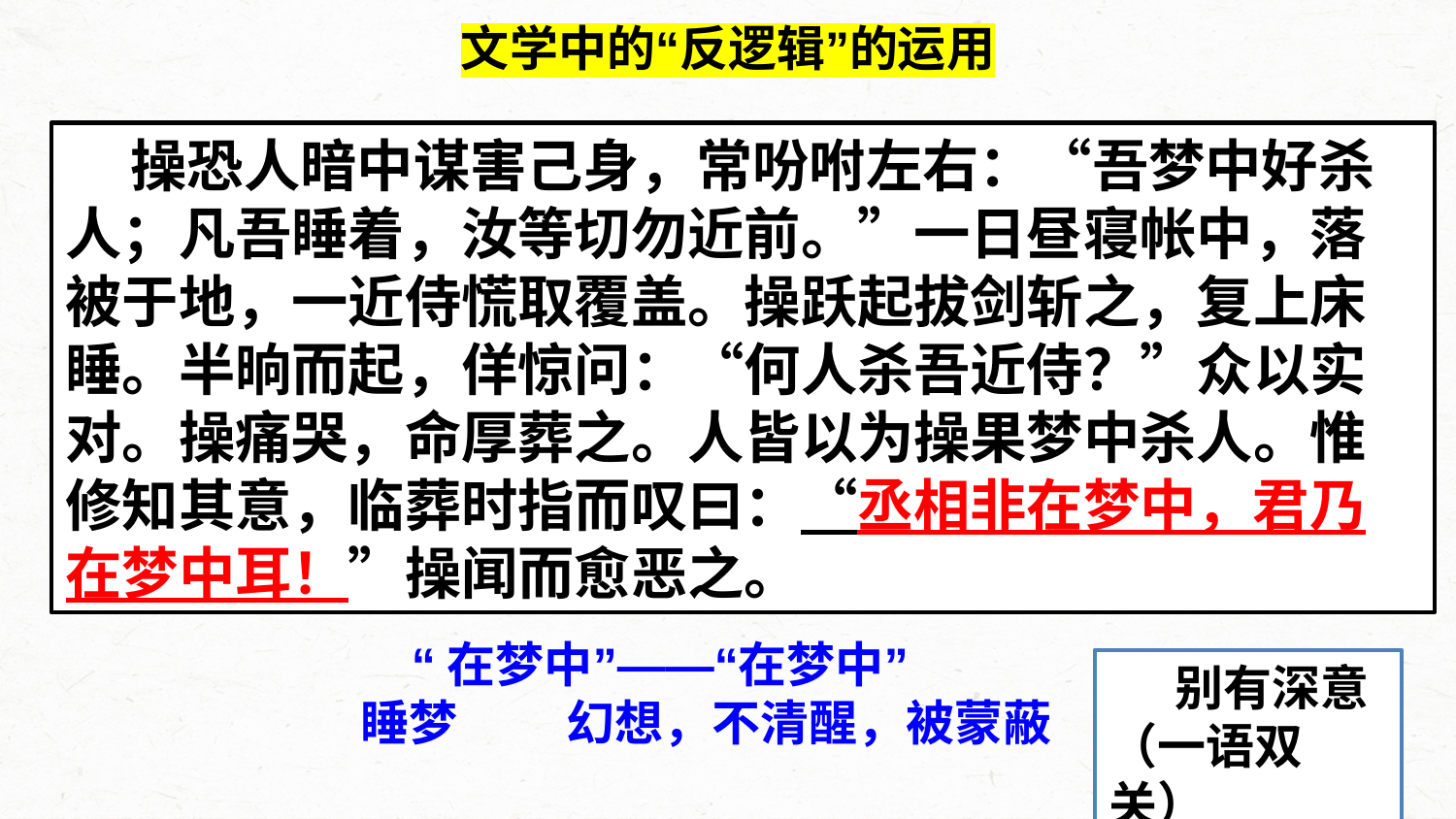

文学中的“反逻辑”的运用
    操恐人暗中谋害己身，常吩咐左右：“吾梦中好杀人；凡吾睡着，汝等切勿近前。”一日昼寝帐中，落被于地，一近侍慌取覆盖。操跃起拔剑斩之，复上床睡。半晌而起，佯惊问：“何人杀吾近侍？”众以实对。操痛哭，命厚葬之。人皆以为操果梦中杀人。惟修知其意，临葬时指而叹曰：“丞相非在梦中，君乃在梦中耳！”操闻而愈恶之。
“在梦中”——“在梦中”
         睡梦        幻想，不清醒，被蒙蔽
    别有深意
（一语双关）